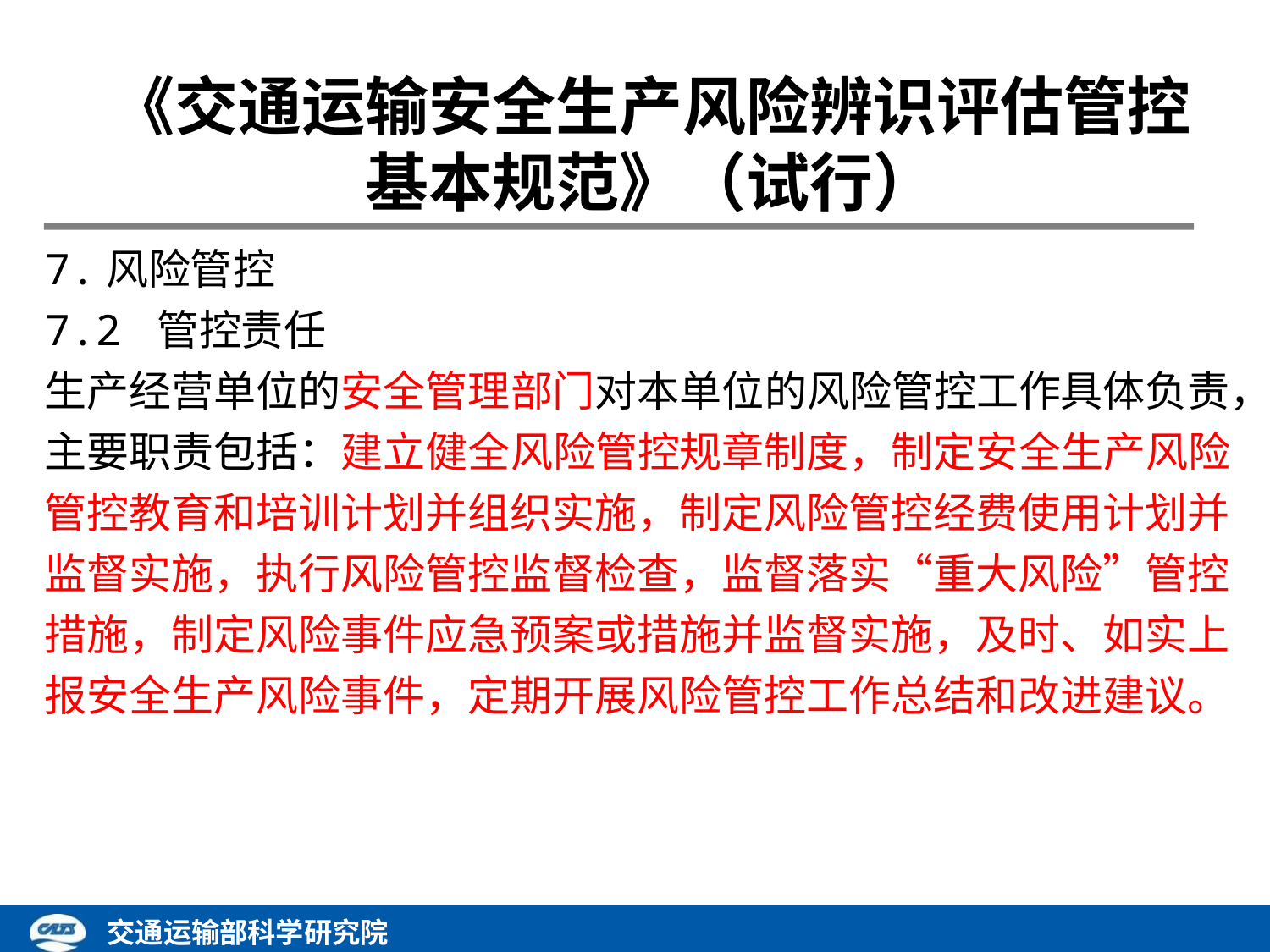

《交通运输安全生产风险辨识评估管控基本规范》（试行）

7.风险管控
7.2 管控责任
生产经营单位的安全管理部门对本单位的风险管控工作具体负责，主要职责包括：建立健全风险管控规章制度，制定安全生产风险管控教育和培训计划并组织实施，制定风险管控经费使用计划并监督实施，执行风险管控监督检查，监督落实“重大风险”管控措施，制定风险事件应急预案或措施并监督实施，及时、如实上报安全生产风险事件，定期开展风险管控工作总结和改进建议。